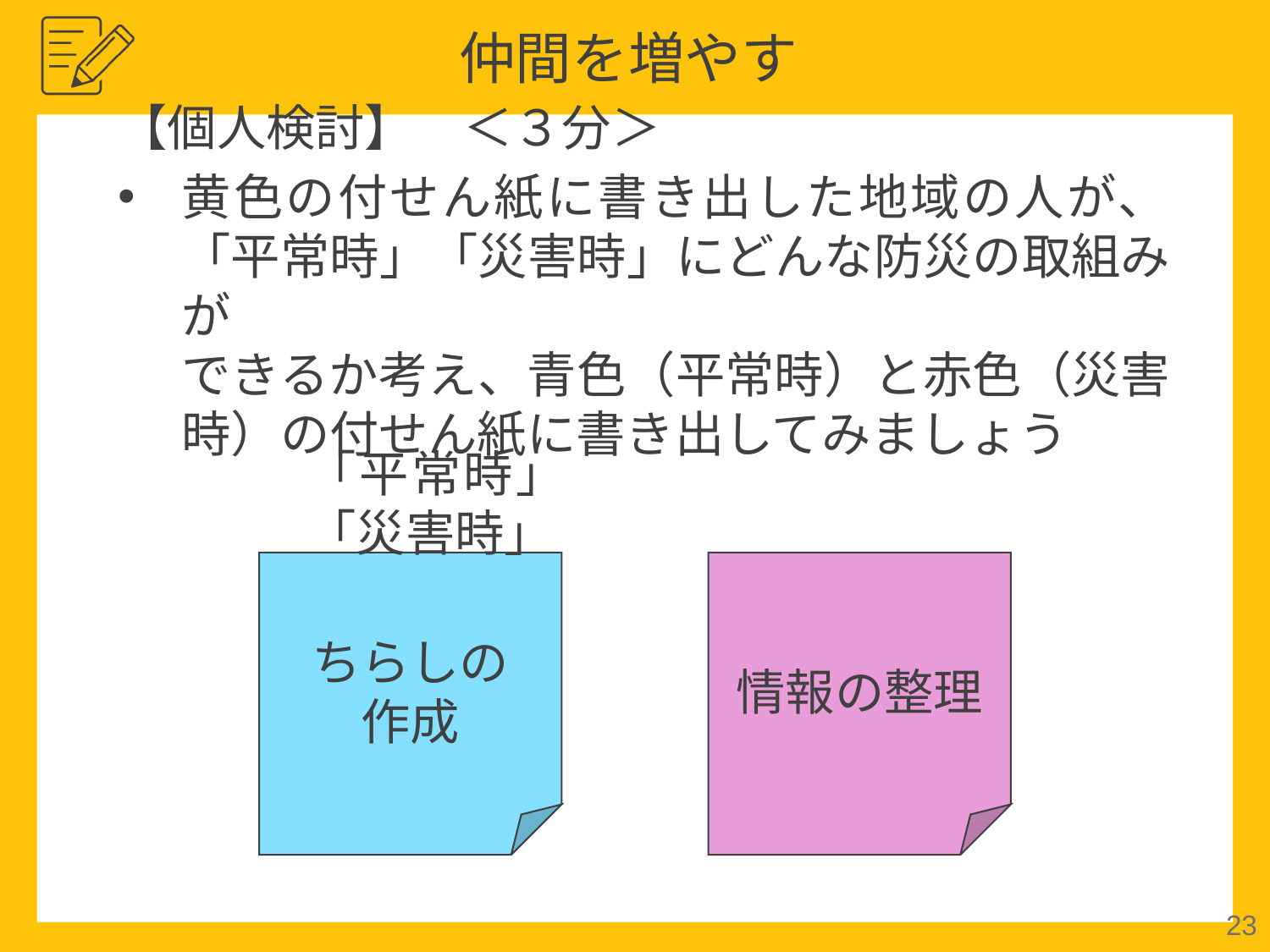

仲間を増やす
【個人検討】　＜３分＞
黄色の付せん紙に書き出した地域の人が、
「平常時」「災害時」にどんな防災の取組みが
できるか考え、青色（平常時）と赤色（災害時）の付せん紙に書き出してみましょう
「平常時」　　　　　　　　「災害時」
情報の整理
ちらしの
作成
23